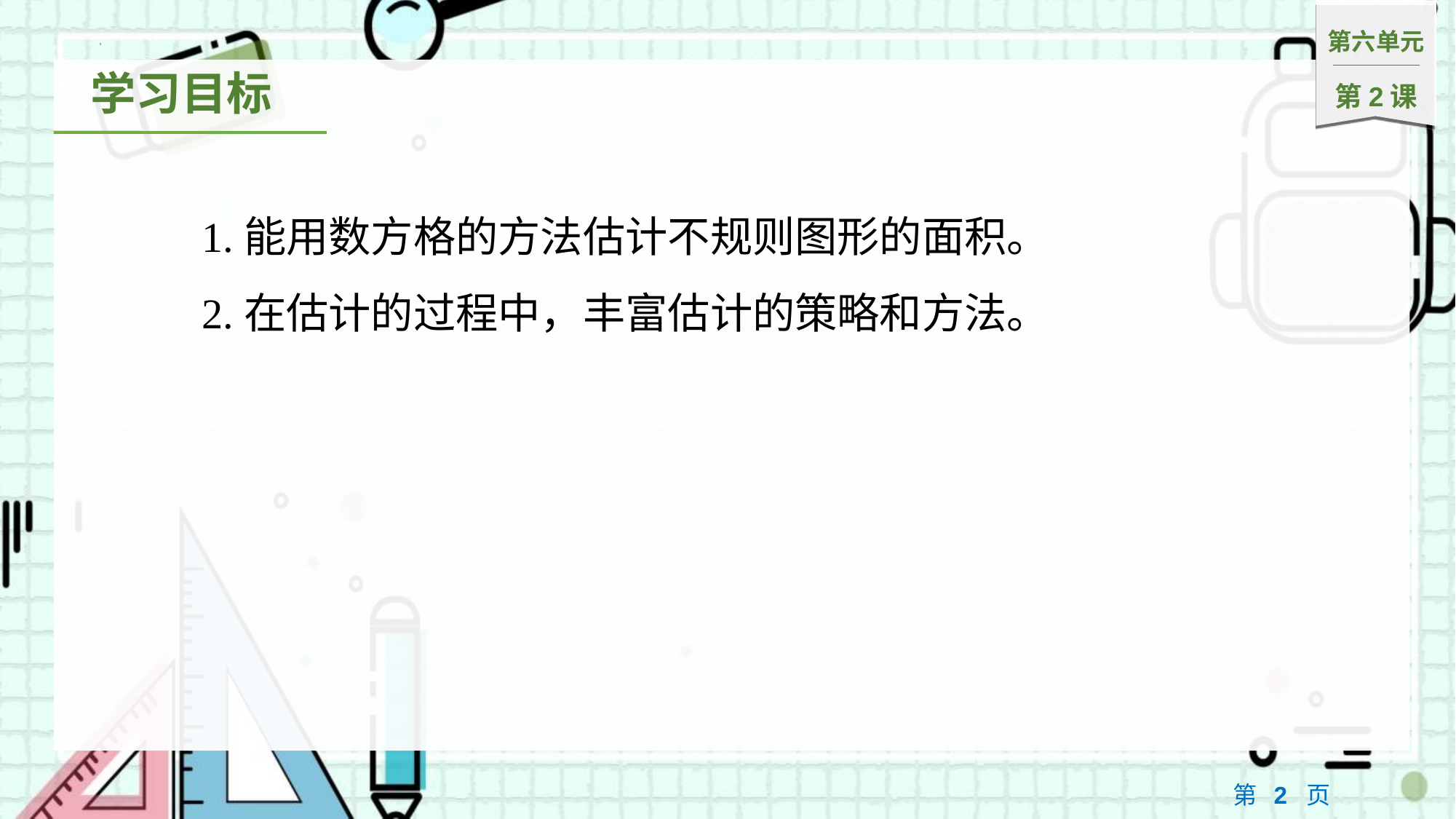

1.能用数方格的方法估计不规则图形的面积。
2.在估计的过程中，丰富估计的策略和方法。